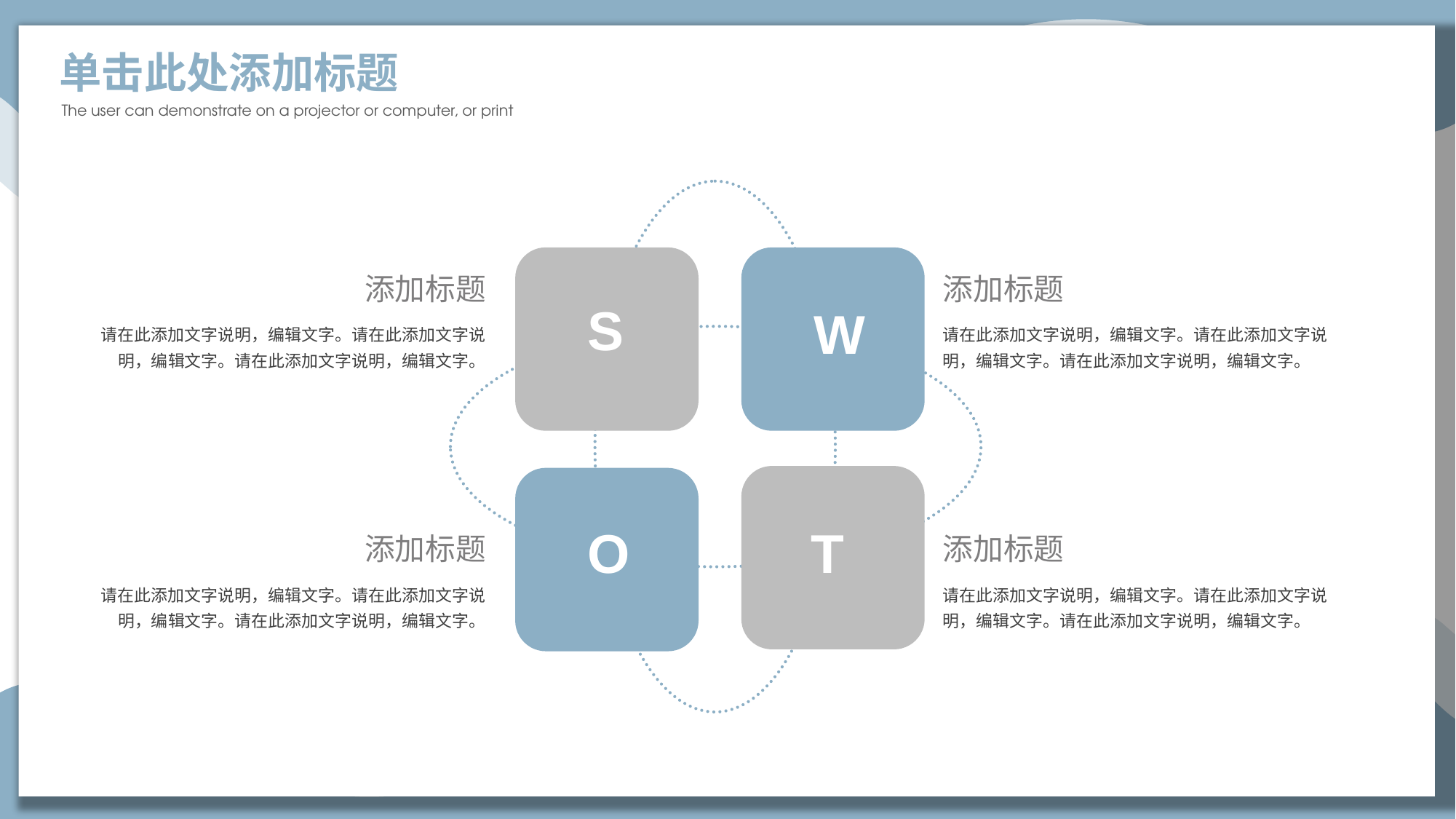

单击此处添加标题
The user can demonstrate on a projector or computer, or print

添加标题
添加标题
S
W
请在此添加文字说明，编辑文字。请在此添加文字说明，编辑文字。请在此添加文字说明，编辑文字。
请在此添加文字说明，编辑文字。请在此添加文字说明，编辑文字。请在此添加文字说明，编辑文字。

O
T
添加标题
添加标题
请在此添加文字说明，编辑文字。请在此添加文字说明，编辑文字。请在此添加文字说明，编辑文字。
请在此添加文字说明，编辑文字。请在此添加文字说明，编辑文字。请在此添加文字说明，编辑文字。